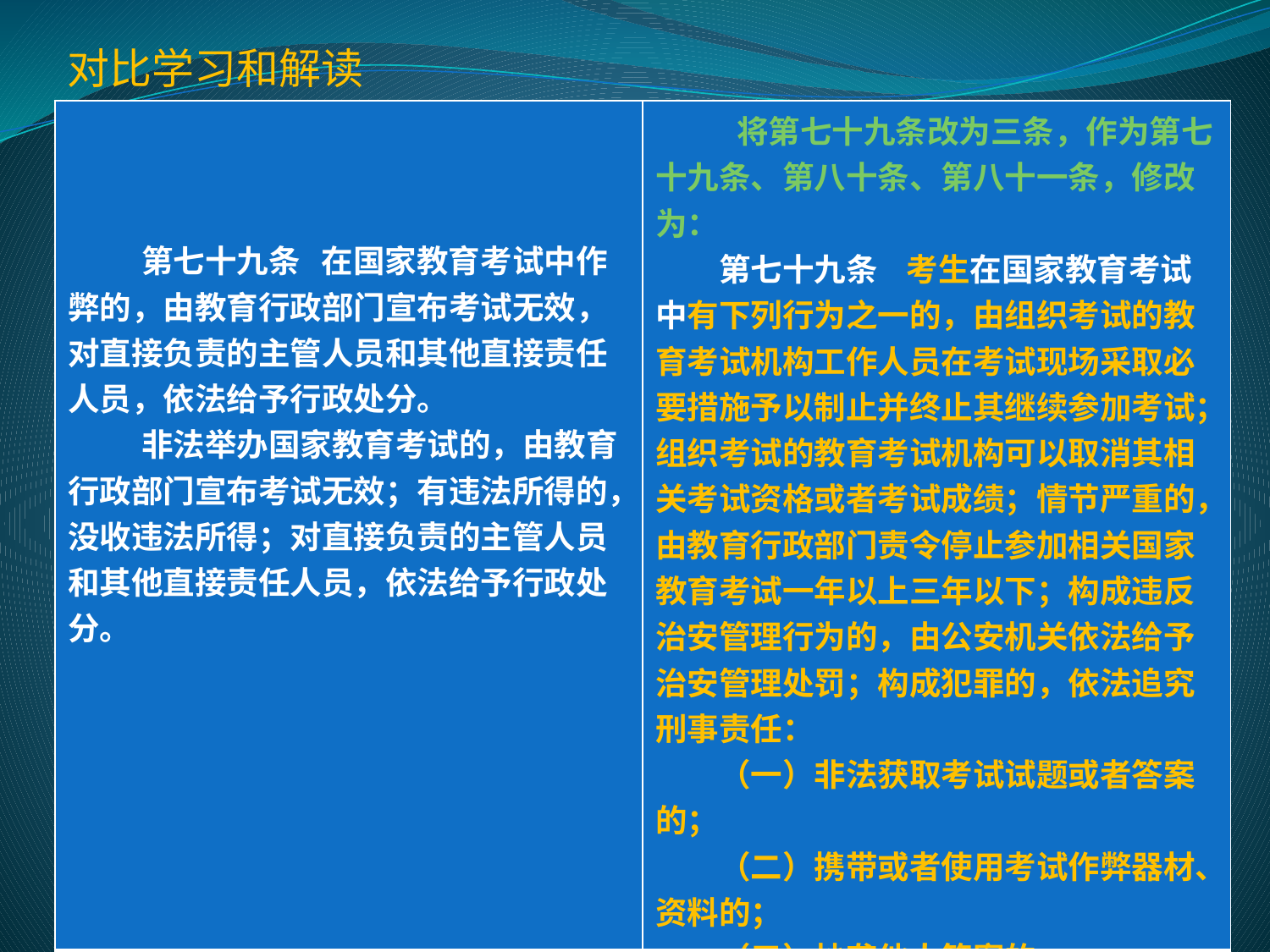

对比学习和解读
| 第七十九条 在国家教育考试中作弊的，由教育行政部门宣布考试无效，对直接负责的主管人员和其他直接责任人员，依法给予行政处分。 非法举办国家教育考试的，由教育行政部门宣布考试无效；有违法所得的，没收违法所得；对直接负责的主管人员和其他直接责任人员，依法给予行政处分。 | 将第七十九条改为三条，作为第七十九条、第八十条、第八十一条，修改为： 　　第七十九条 考生在国家教育考试中有下列行为之一的，由组织考试的教育考试机构工作人员在考试现场采取必要措施予以制止并终止其继续参加考试；组织考试的教育考试机构可以取消其相关考试资格或者考试成绩；情节严重的，由教育行政部门责令停止参加相关国家教育考试一年以上三年以下；构成违反治安管理行为的，由公安机关依法给予治安管理处罚；构成犯罪的，依法追究刑事责任： 　　（一）非法获取考试试题或者答案的； 　　（二）携带或者使用考试作弊器材、资料的； 　　（三）抄袭他人答案的； 　　（四）让他人代替自己参加考试的； 　　（五）其他以不正当手段获得考试成绩的作弊行为。 |
| --- | --- |